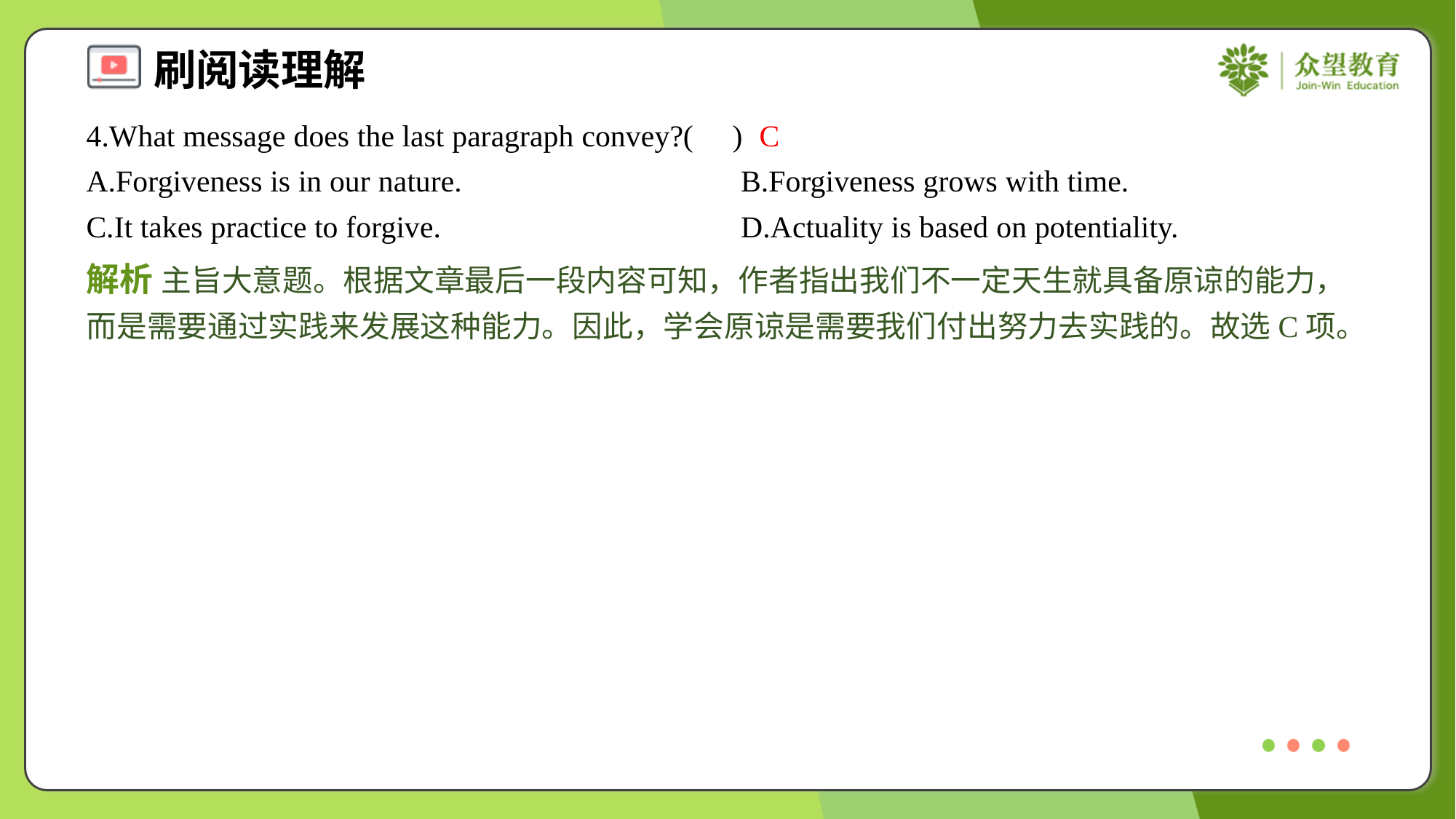

4.What message does the last paragraph convey?(     )
C
A.Forgiveness is in our nature.	B.Forgiveness grows with time.
C.It takes practice to forgive.	D.Actuality is based on potentiality.
解析 主旨大意题。根据文章最后一段内容可知，作者指出我们不一定天生就具备原谅的能力，而是需要通过实践来发展这种能力。因此，学会原谅是需要我们付出努力去实践的。故选C项。